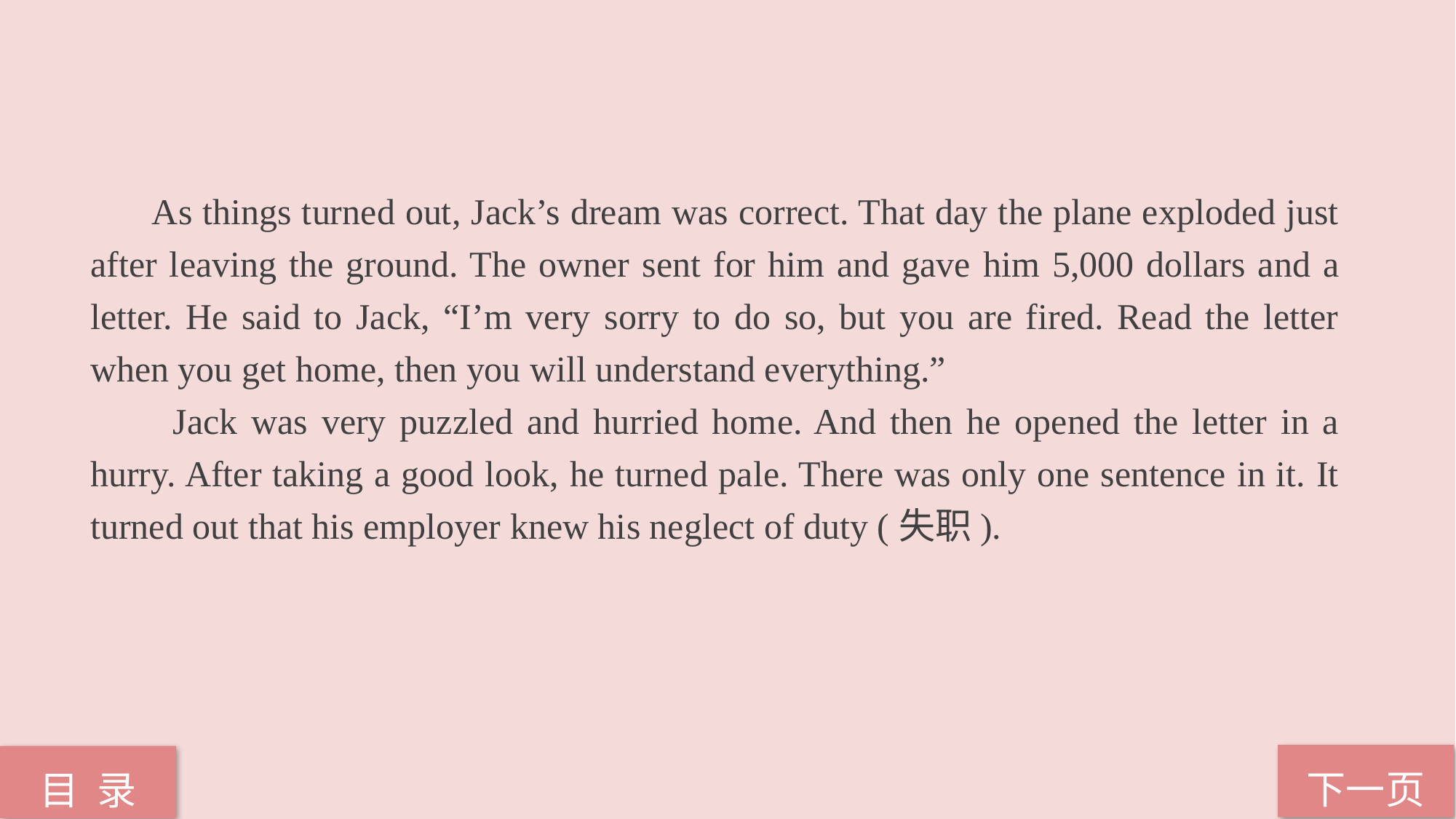

As things turned out, Jack’s dream was correct. That day the plane exploded just after leaving the ground. The owner sent for him and gave him 5,000 dollars and a letter. He said to Jack, “I’m very sorry to do so, but you are fired. Read the letter when you get home, then you will understand everything.”
      Jack was very puzzled and hurried home. And then he opened the letter in a hurry. After taking a good look, he turned pale. There was only one sentence in it. It turned out that his employer knew his neglect of duty (失职).